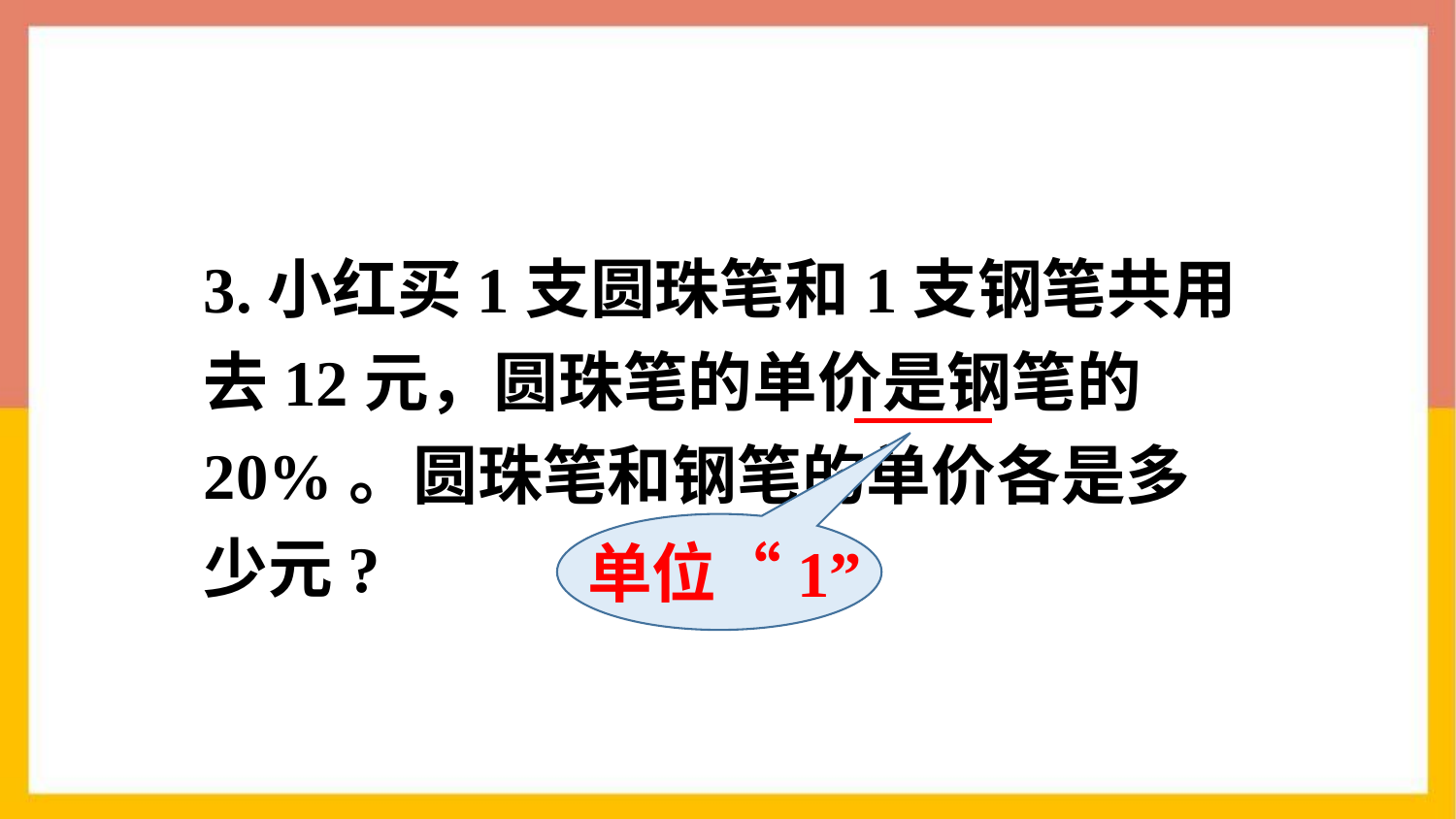

3.小红买1支圆珠笔和1支钢笔共用去12元，圆珠笔的单价是钢笔的20%。圆珠笔和钢笔的单价各是多少元?

单位“1”